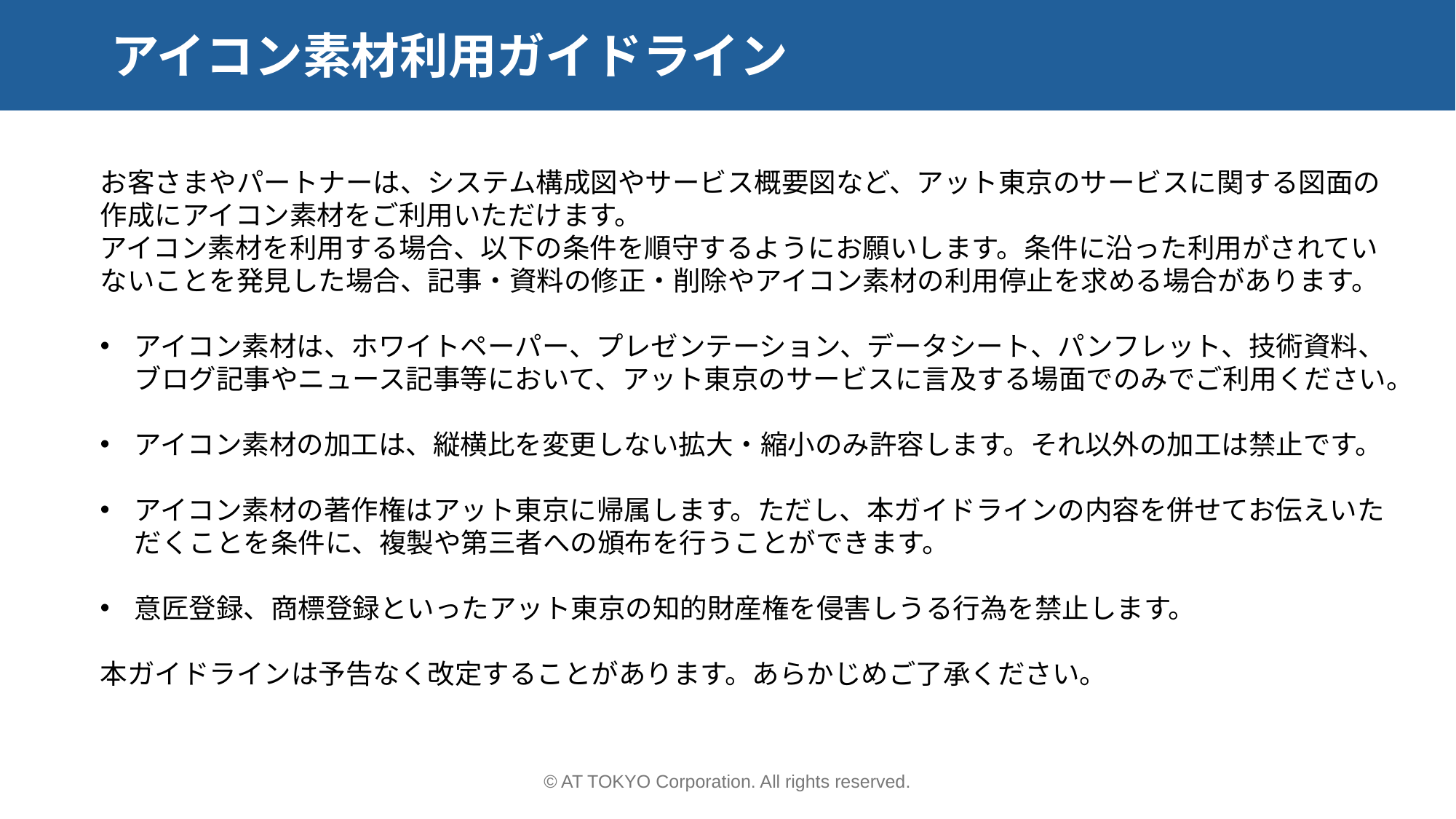

# アイコン素材利用ガイドライン
お客さまやパートナーは、システム構成図やサービス概要図など、アット東京のサービスに関する図面の作成にアイコン素材をご利用いただけます。
アイコン素材を利用する場合、以下の条件を順守するようにお願いします。条件に沿った利用がされていないことを発見した場合、記事・資料の修正・削除やアイコン素材の利用停止を求める場合があります。

アイコン素材は、ホワイトペーパー、プレゼンテーション、データシート、パンフレット、技術資料、ブログ記事やニュース記事等において、アット東京のサービスに言及する場面でのみでご利用ください。

アイコン素材の加工は、縦横比を変更しない拡大・縮小のみ許容します。それ以外の加工は禁止です。

アイコン素材の著作権はアット東京に帰属します。ただし、本ガイドラインの内容を併せてお伝えいただくことを条件に、複製や第三者への頒布を行うことができます。

意匠登録、商標登録といったアット東京の知的財産権を侵害しうる行為を禁止します。

本ガイドラインは予告なく改定することがあります。あらかじめご了承ください。
© AT TOKYO Corporation. All rights reserved.